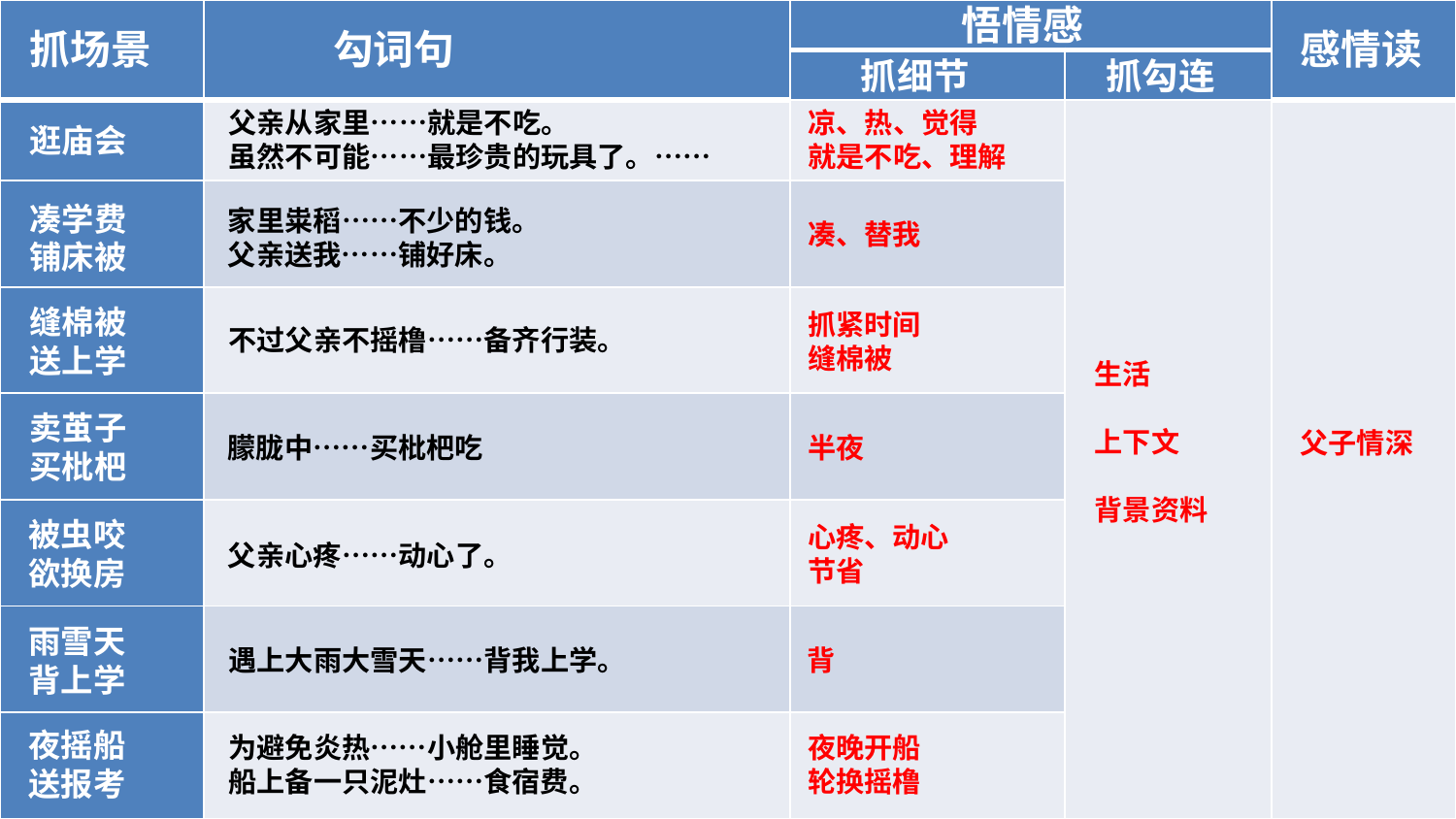

悟情感
|  |  |  |  |  |
| --- | --- | --- | --- | --- |
|  |  |  |  |  |
|  |  |  |  |  |
|  |  |  |  |  |
|  |  |  |  |  |
|  |  |  |  |  |
|  |  |  |  |  |
|  |  |  |  |  |
|  |  |  |  |  |
抓场景
勾词句
感情读
抓细节
抓勾连
父亲从家里……就是不吃。
虽然不可能……最珍贵的玩具了。……
凉、热、觉得
就是不吃、理解
逛庙会
凑学费
铺床被
家里粜稻……不少的钱。
父亲送我……铺好床。
凑、替我
缝棉被
送上学
抓紧时间
缝棉被
不过父亲不摇橹……备齐行装。
生活

上下文

背景资料
卖茧子
买枇杷
父子情深
半夜
朦胧中……买枇杷吃
被虫咬
欲换房
心疼、动心
节省
父亲心疼……动心了。
雨雪天
背上学
遇上大雨大雪天……背我上学。
背
夜摇船
送报考
为避免炎热……小舱里睡觉。
船上备一只泥灶……食宿费。
夜晚开船
轮换摇橹